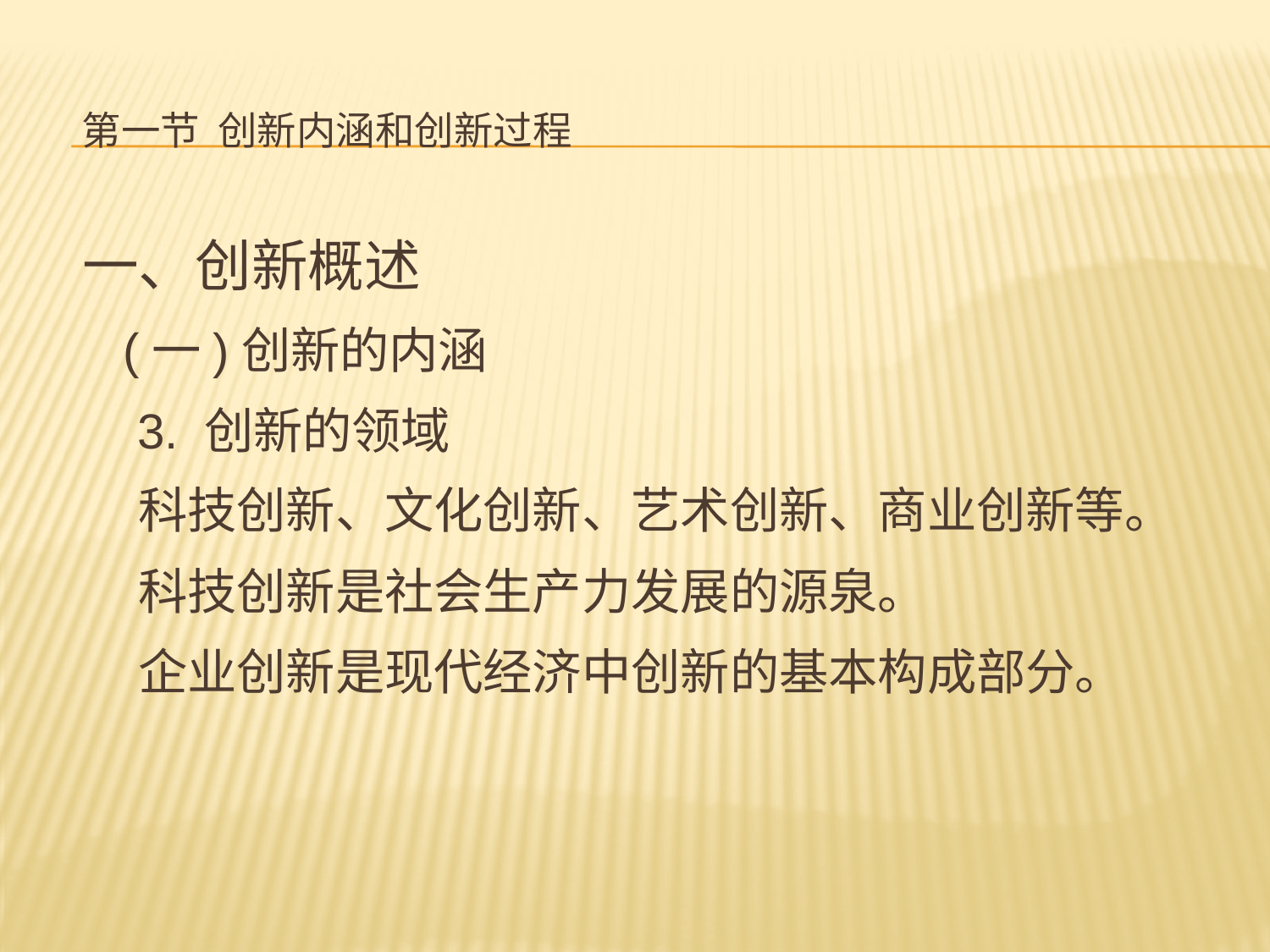

# 第一节  创新内涵和创新过程
一、创新概述
   (一)创新的内涵
    3. 创新的领域
    科技创新、文化创新、艺术创新、商业创新等。
    科技创新是社会生产力发展的源泉。
    企业创新是现代经济中创新的基本构成部分。